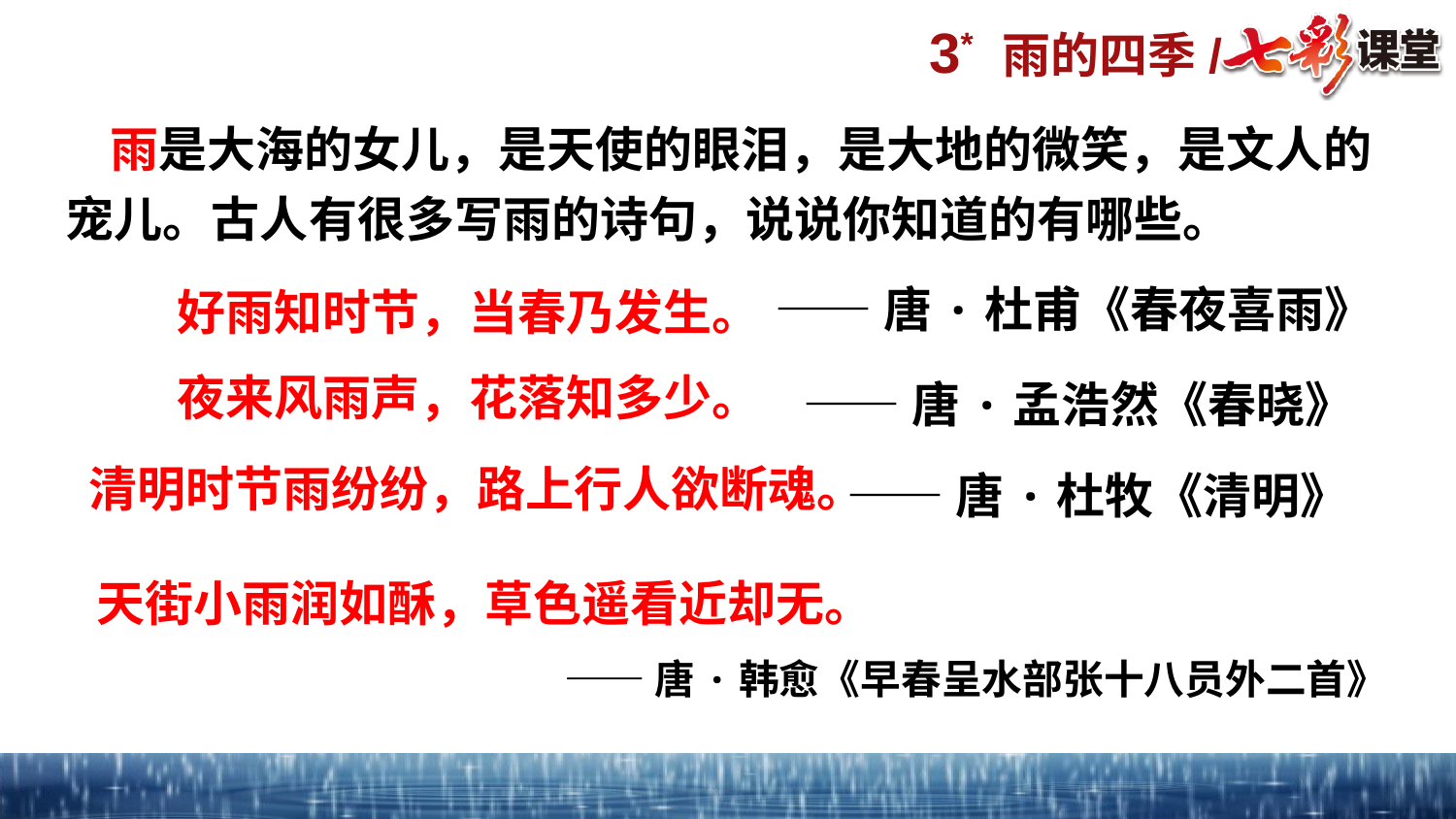

雨是大海的女儿，是天使的眼泪，是大地的微笑，是文人的宠儿。古人有很多写雨的诗句，说说你知道的有哪些。
——唐·杜甫《春夜喜雨》
好雨知时节，当春乃发生。
夜来风雨声，花落知多少。
——唐·孟浩然《春晓》
清明时节雨纷纷，路上行人欲断魂。
——唐·杜牧《清明》
天街小雨润如酥，草色遥看近却无。
——唐·韩愈《早春呈水部张十八员外二首》